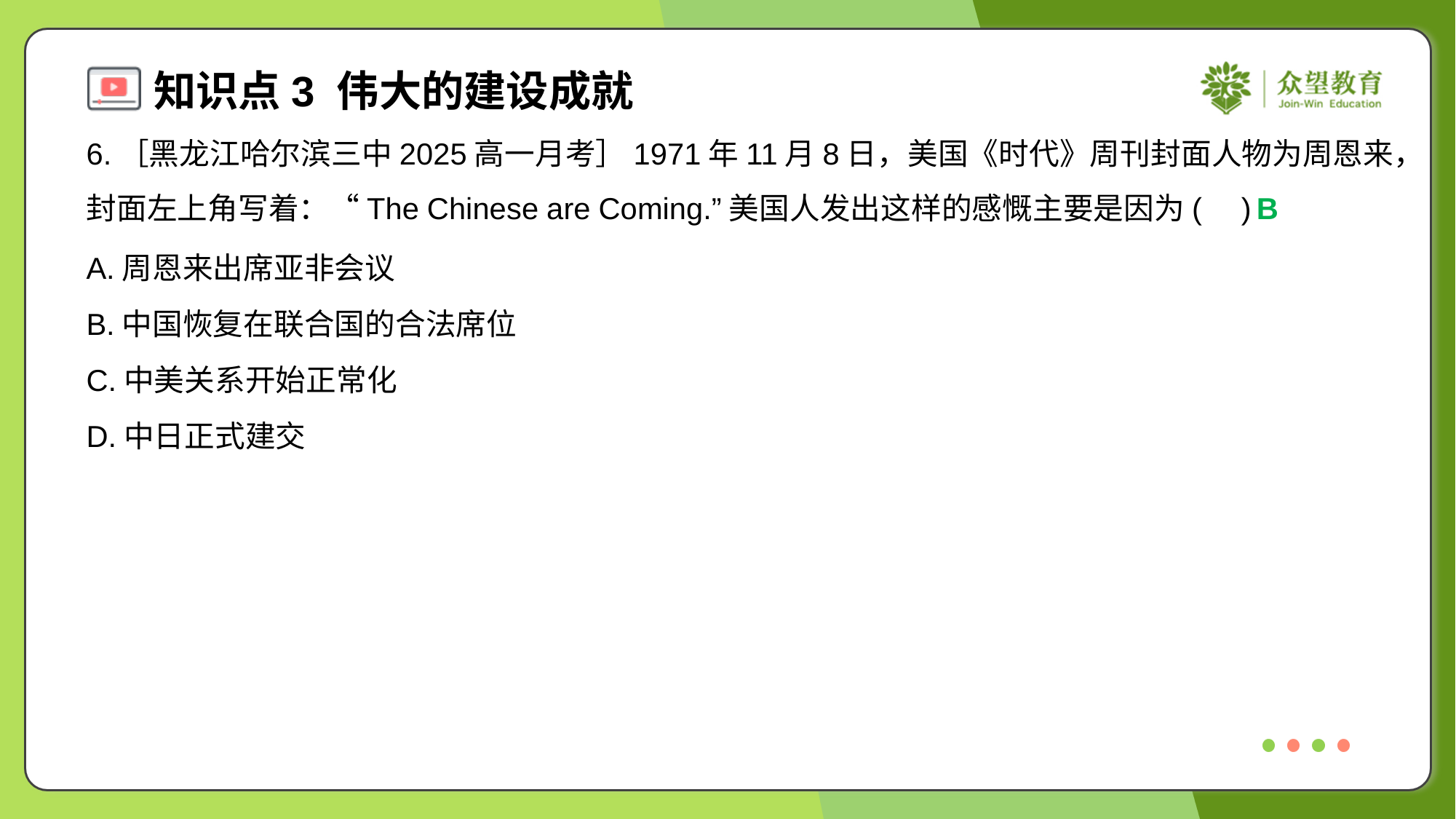

6.［黑龙江哈尔滨三中2025高一月考］1971年11月8日，美国《时代》周刊封面人物为周恩来，
封面左上角写着：“The Chinese are Coming.”美国人发出这样的感慨主要是因为(     )
B
A.周恩来出席亚非会议
B.中国恢复在联合国的合法席位
C.中美关系开始正常化
D.中日正式建交